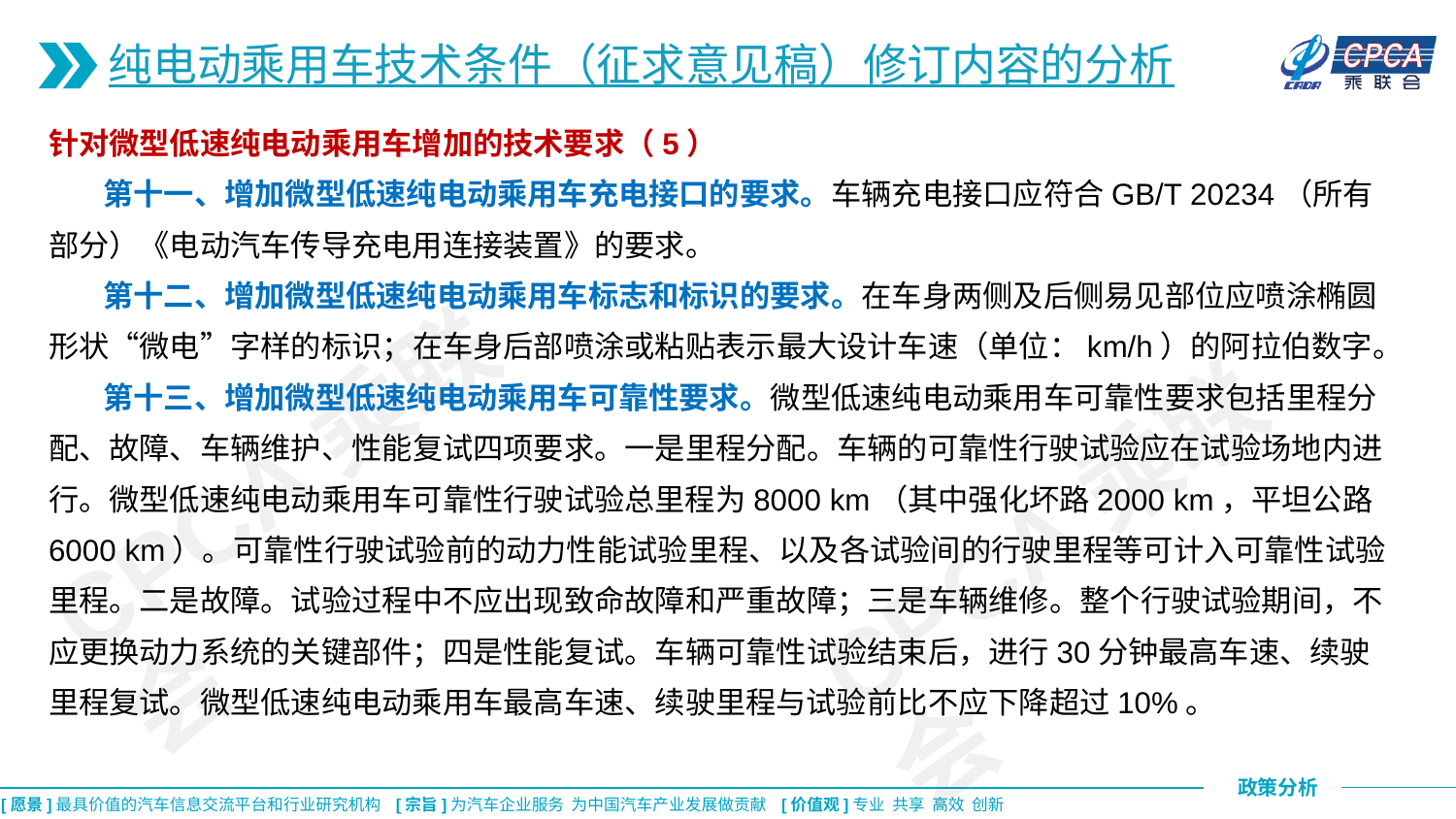

纯电动乘用车技术条件（征求意见稿）修订内容的分析
针对微型低速纯电动乘用车增加的技术要求（5）
       第十一、增加微型低速纯电动乘用车充电接口的要求。车辆充电接口应符合GB/T 20234（所有部分）《电动汽车传导充电用连接装置》的要求。
       第十二、增加微型低速纯电动乘用车标志和标识的要求。在车身两侧及后侧易见部位应喷涂椭圆形状“微电”字样的标识；在车身后部喷涂或粘贴表示最大设计车速（单位：km/h）的阿拉伯数字。
       第十三、增加微型低速纯电动乘用车可靠性要求。微型低速纯电动乘用车可靠性要求包括里程分配、故障、车辆维护、性能复试四项要求。一是里程分配。车辆的可靠性行驶试验应在试验场地内进行。微型低速纯电动乘用车可靠性行驶试验总里程为8000 km（其中强化坏路2000 km，平坦公路6000 km）。可靠性行驶试验前的动力性能试验里程、以及各试验间的行驶里程等可计入可靠性试验里程。二是故障。试验过程中不应出现致命故障和严重故障；三是车辆维修。整个行驶试验期间，不应更换动力系统的关键部件；四是性能复试。车辆可靠性试验结束后，进行30分钟最高车速、续驶里程复试。微型低速纯电动乘用车最高车速、续驶里程与试验前比不应下降超过10%。
CPCA乘联会
CPCA乘联会